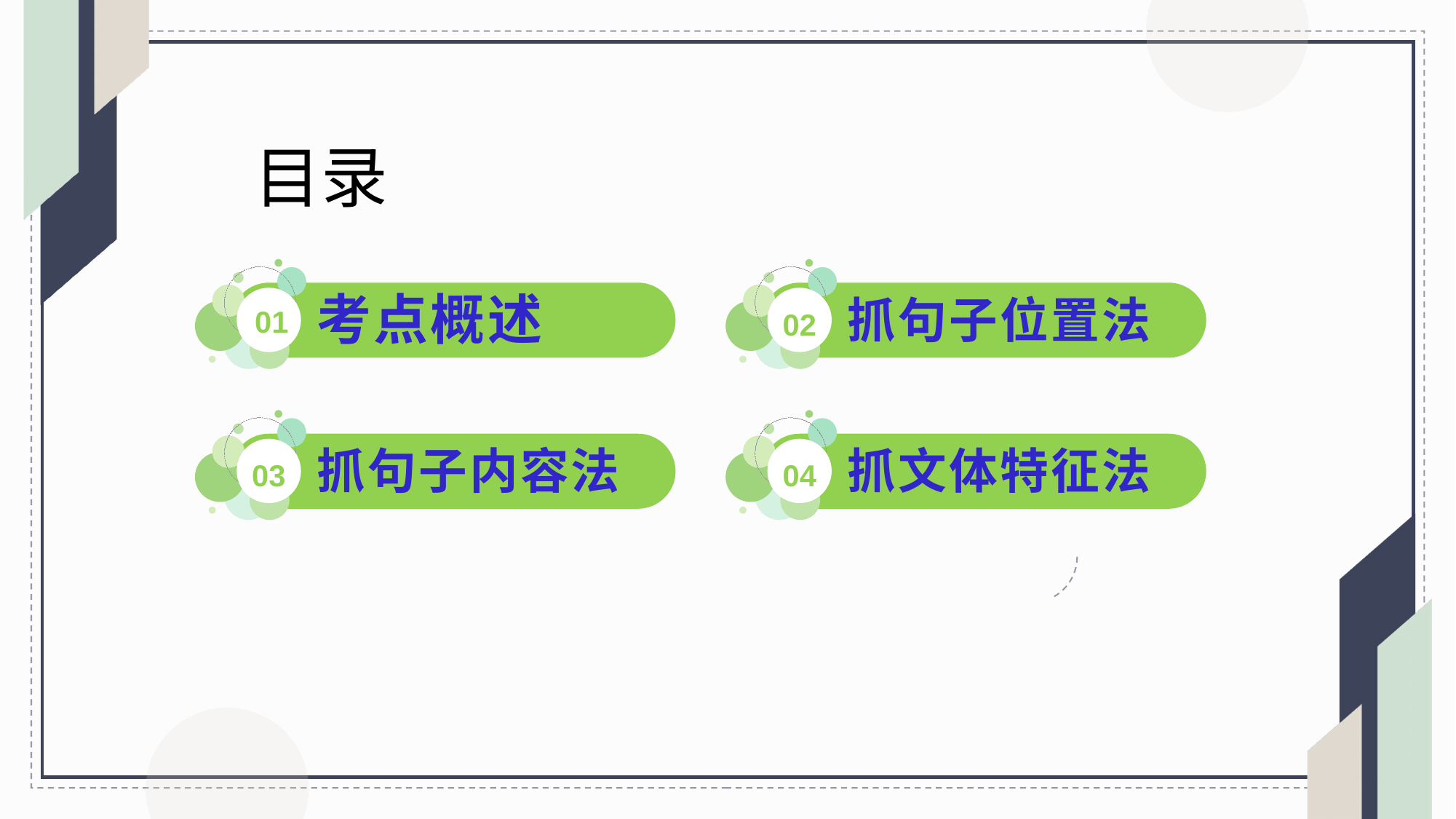

目录

01

02

考点概述
抓句子位置法

03

04

抓句子内容法
抓文体特征法